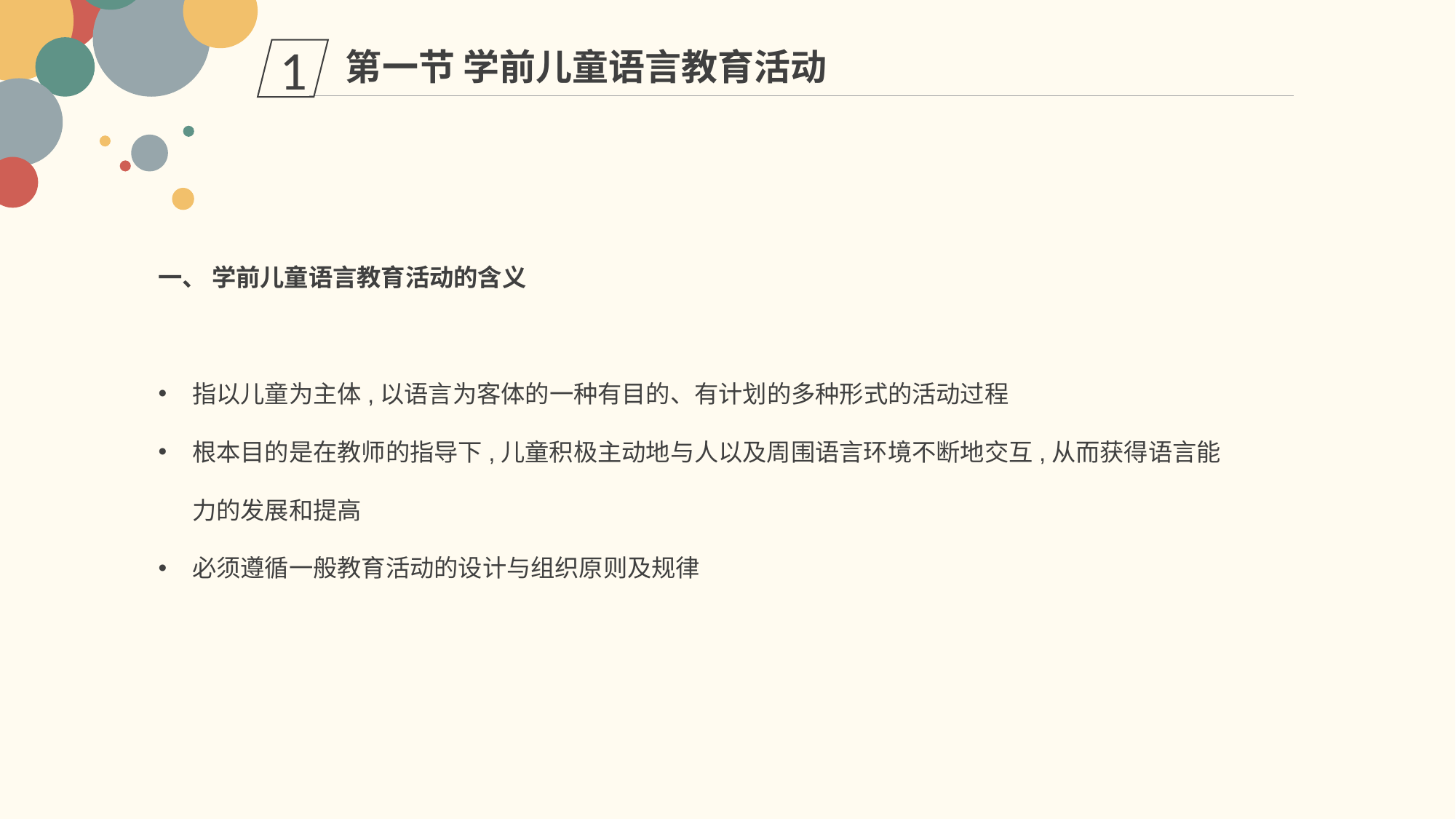

第一节 学前儿童语言教育活动
1
一、 学前儿童语言教育活动的含义

指以儿童为主体,以语言为客体的一种有目的、有计划的多种形式的活动过程
根本目的是在教师的指导下,儿童积极主动地与人以及周围语言环境不断地交互,从而获得语言能力的发展和提高
必须遵循一般教育活动的设计与组织原则及规律